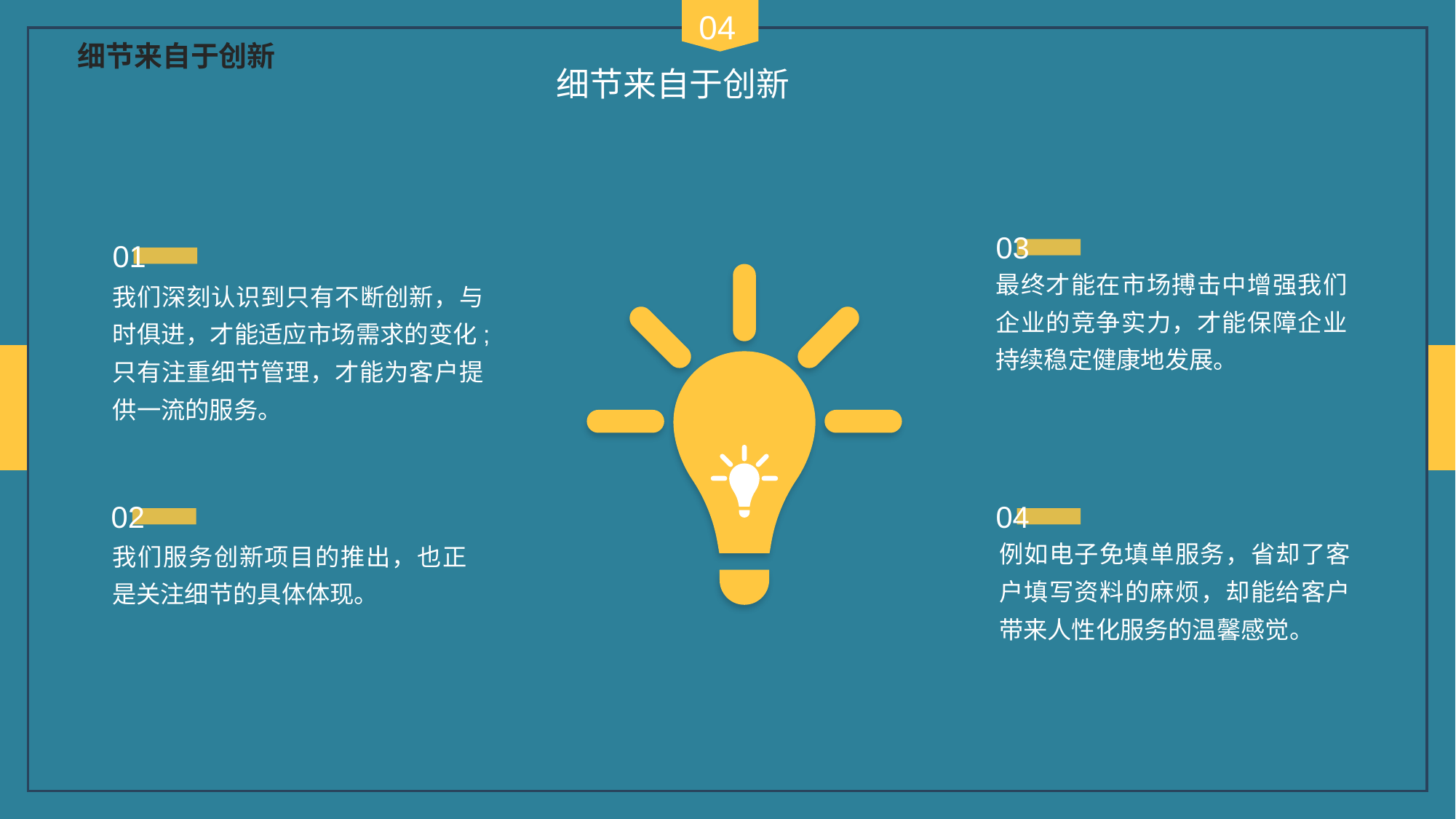

04
细节来自于创新
细节来自于创新
03

01

最终才能在市场搏击中增强我们企业的竞争实力，才能保障企业持续稳定健康地发展。

我们深刻认识到只有不断创新，与时俱进，才能适应市场需求的变化;只有注重细节管理，才能为客户提供一流的服务。

02

04

例如电子免填单服务，省却了客户填写资料的麻烦，却能给客户带来人性化服务的温馨感觉。
我们服务创新项目的推出，也正是关注细节的具体体现。